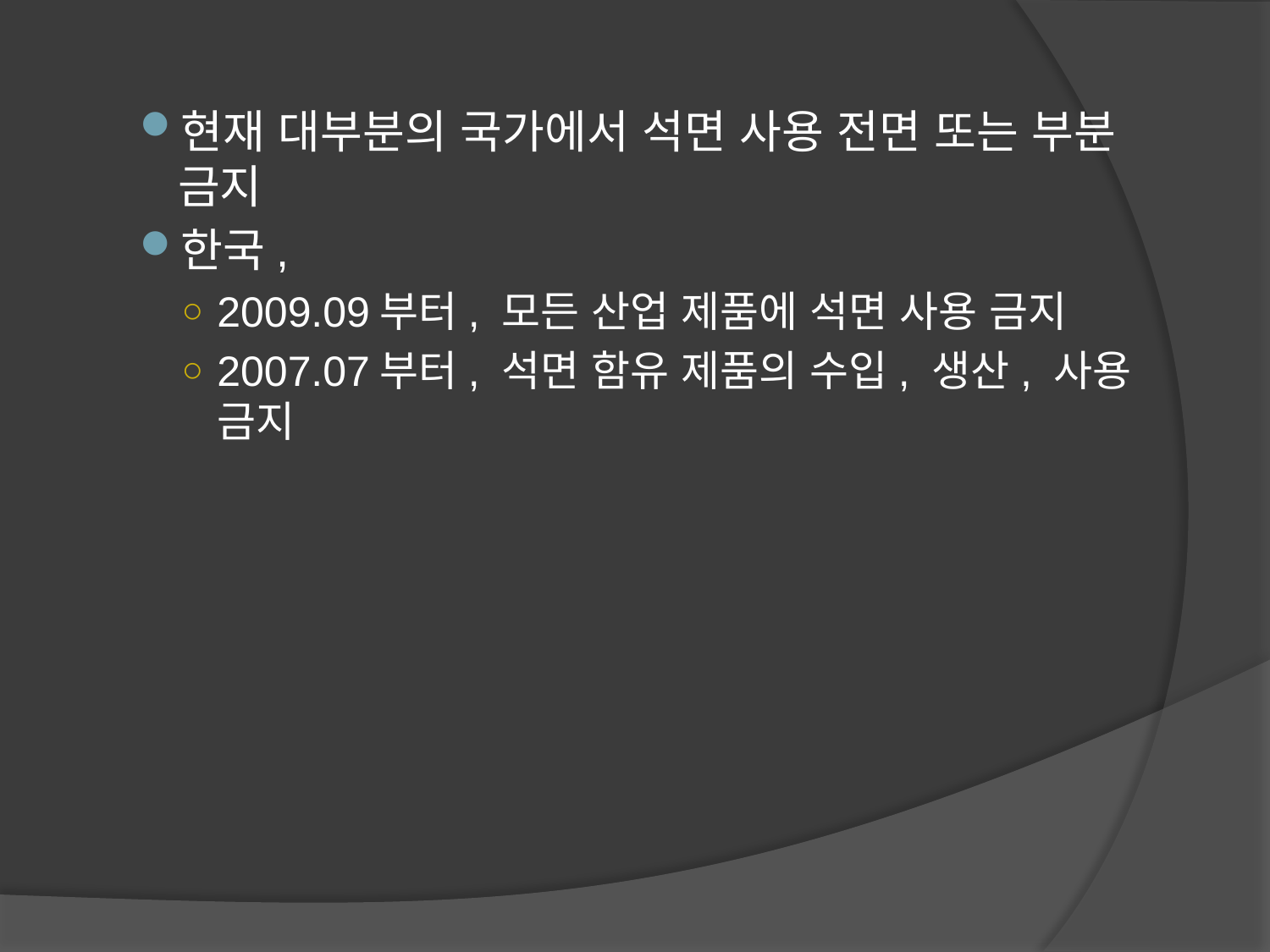

현재 대부분의 국가에서 석면 사용 전면 또는 부분 금지
한국,
2009.09부터, 모든 산업 제품에 석면 사용 금지
2007.07부터, 석면 함유 제품의 수입, 생산, 사용 금지